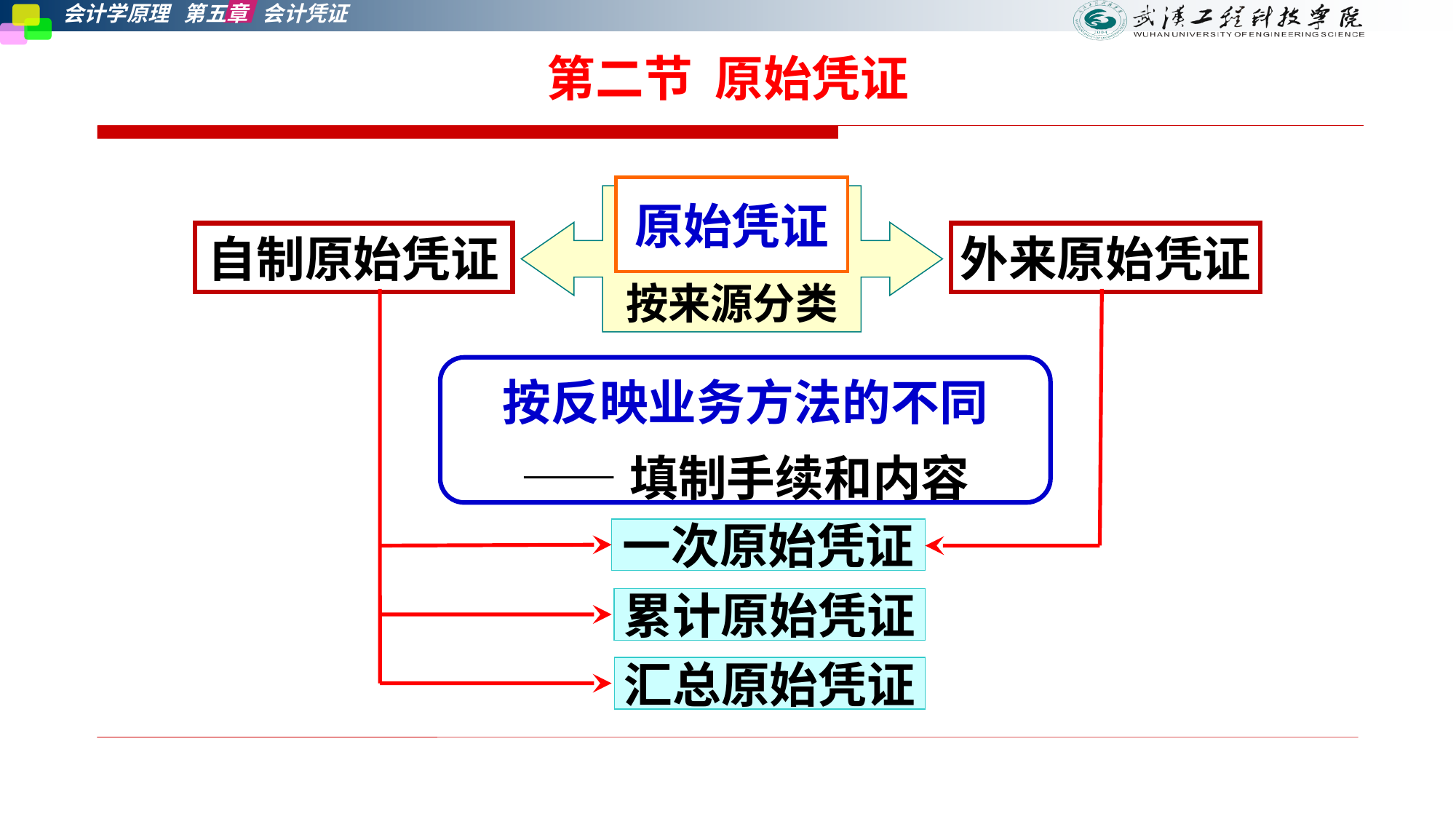

# 第二节  原始凭证
原始凭证

按来源分类
自制原始凭证
外来原始凭证

按反映业务方法的不同
——填制手续和内容
一次原始凭证

累计原始凭证

汇总原始凭证